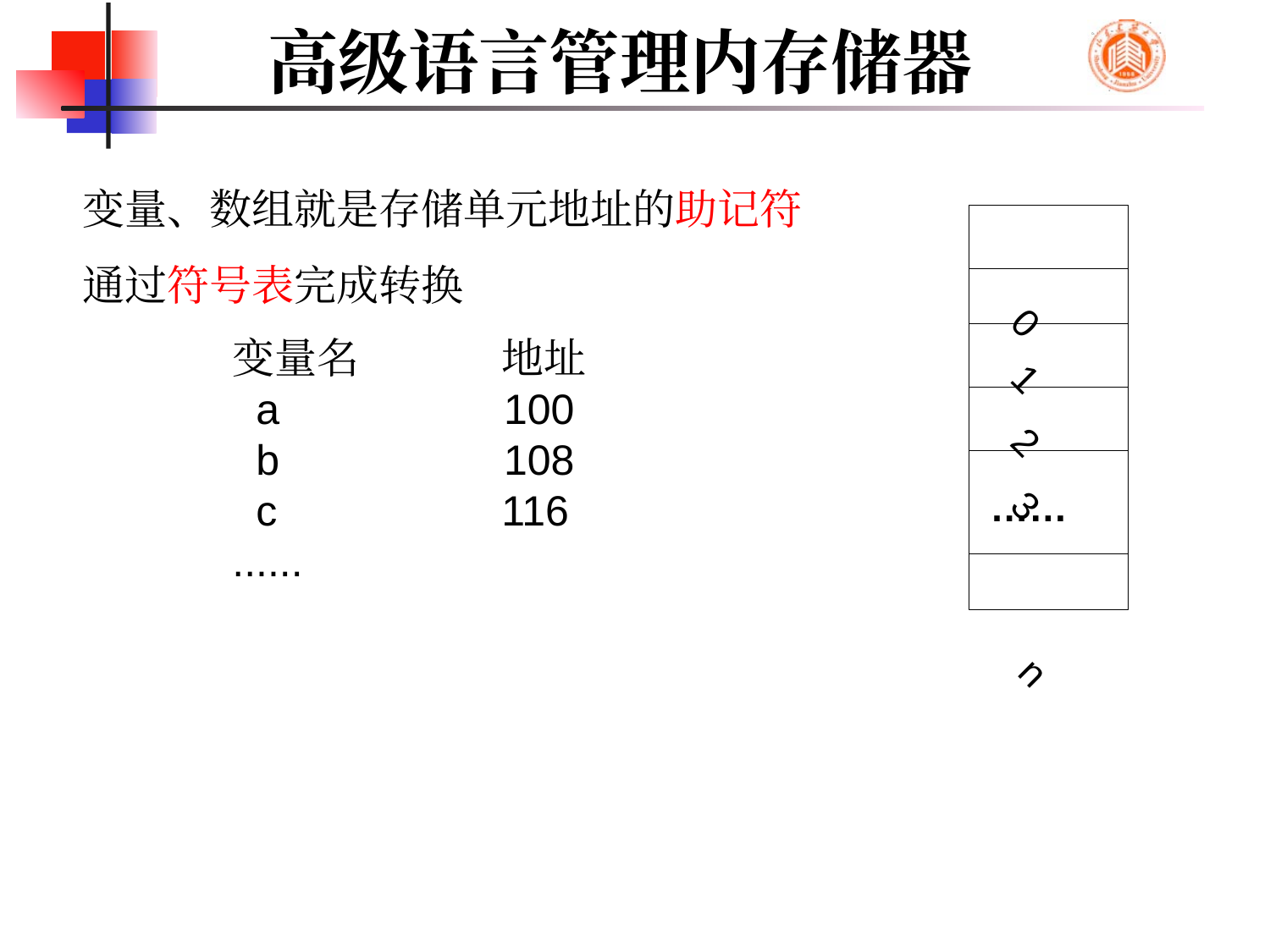

# 高级语言管理内存储器
变量、数组就是存储单元地址的助记符
通过符号表完成转换

0

1

2

3

……

n
变量名            地址
  a                   100
  b                   108
  c                   116
......